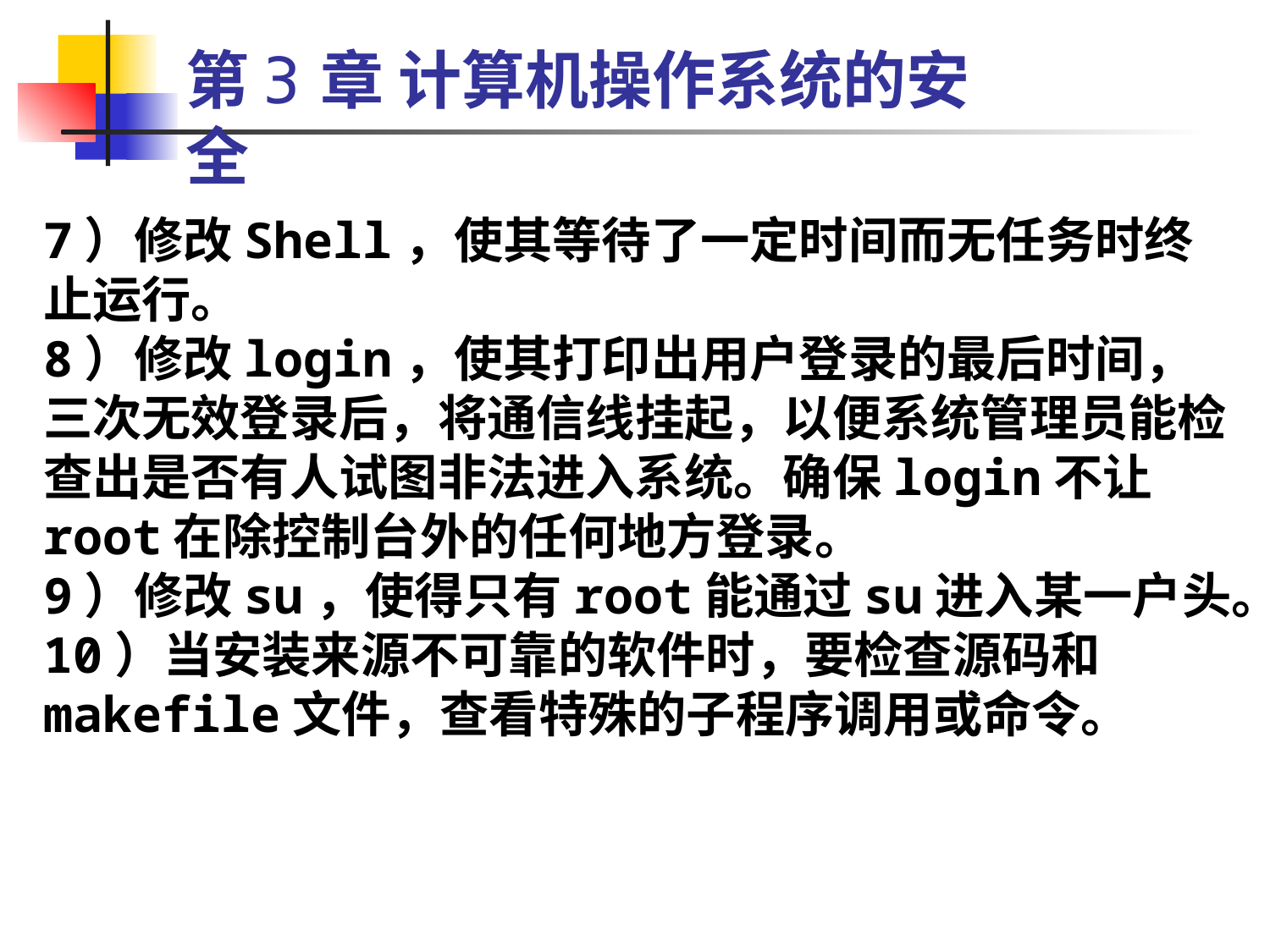

第3章 计算机操作系统的安全
7）修改Shell，使其等待了一定时间而无任务时终止运行。
8）修改login，使其打印出用户登录的最后时间，三次无效登录后，将通信线挂起，以便系统管理员能检查出是否有人试图非法进入系统。确保login不让root在除控制台外的任何地方登录。
9）修改su，使得只有root能通过su进入某一户头。
10）当安装来源不可靠的软件时，要检查源码和 makefile文件，查看特殊的子程序调用或命令。